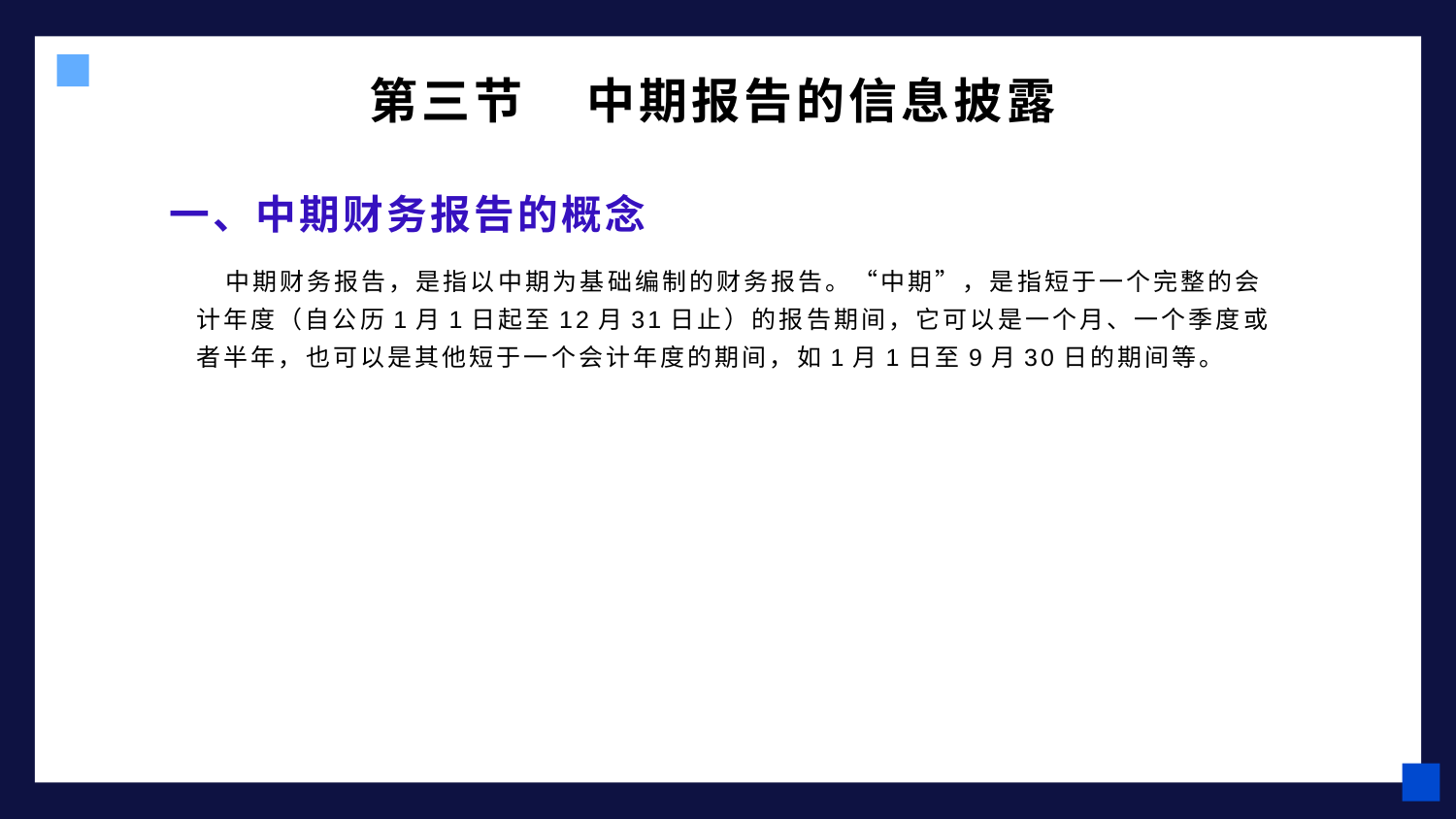

# 第三节    中期报告的信息披露
一、中期财务报告的概念
      中期财务报告，是指以中期为基础编制的财务报告。“中期”，是指短于一个完整的会计年度（自公历1月1日起至12月31日止）的报告期间，它可以是一个月、一个季度或者半年，也可以是其他短于一个会计年度的期间，如1月1日至9月30日的期间等。